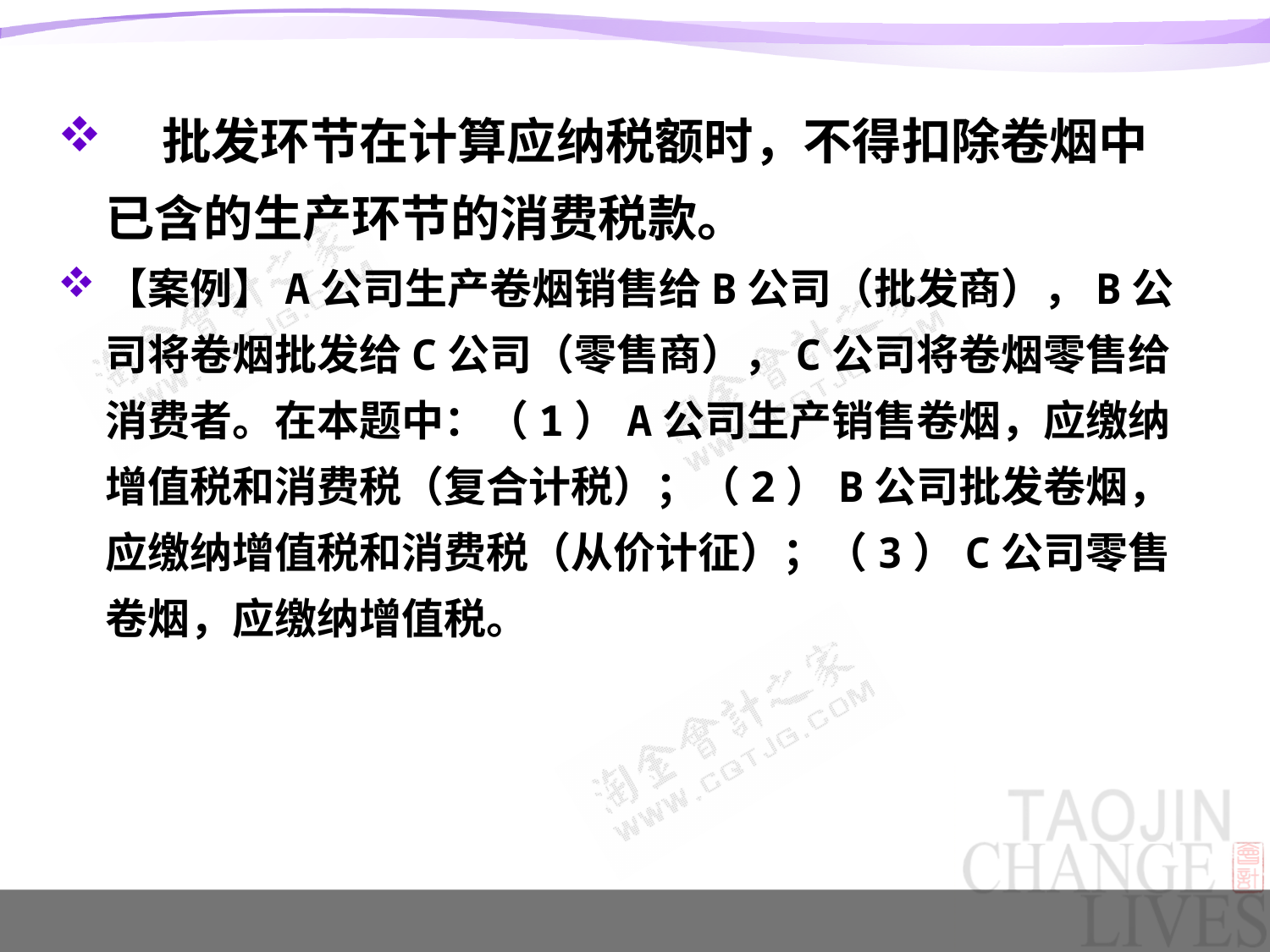

批发环节在计算应纳税额时，不得扣除卷烟中已含的生产环节的消费税款。
【案例】A公司生产卷烟销售给B公司（批发商），B公司将卷烟批发给C公司（零售商），C公司将卷烟零售给消费者。在本题中：（1）A公司生产销售卷烟，应缴纳增值税和消费税（复合计税）；（2）B公司批发卷烟，应缴纳增值税和消费税（从价计征）；（3）C公司零售卷烟，应缴纳增值税。